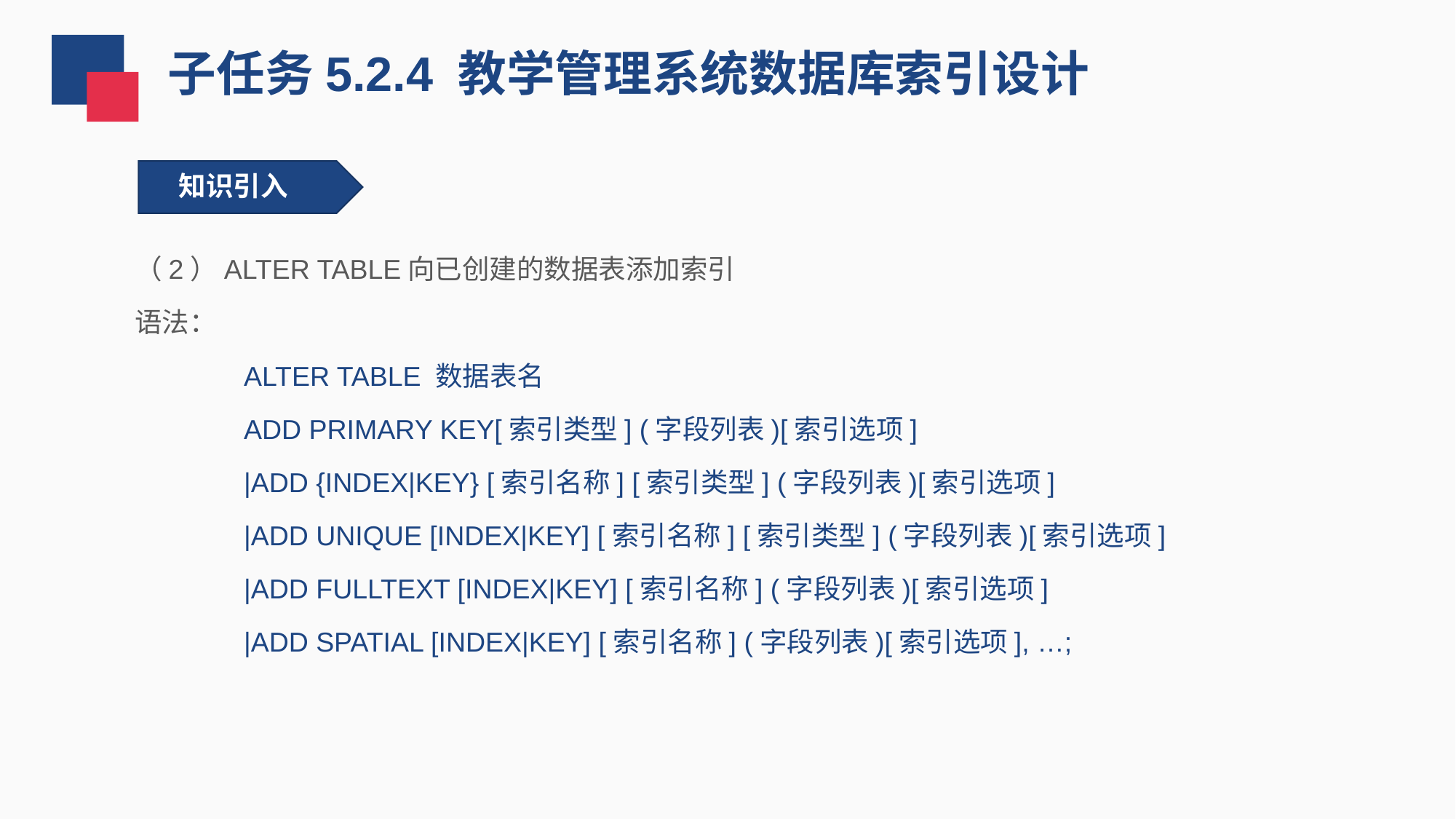

子任务5.2.4 教学管理系统数据库索引设计

知识引入
（2）ALTER TABLE向已创建的数据表添加索引
语法：
ALTER TABLE 数据表名
ADD PRIMARY KEY[索引类型] (字段列表)[索引选项]
|ADD {INDEX|KEY} [索引名称] [索引类型] (字段列表)[索引选项]
|ADD UNIQUE [INDEX|KEY] [索引名称] [索引类型] (字段列表)[索引选项]
|ADD FULLTEXT [INDEX|KEY] [索引名称] (字段列表)[索引选项]
|ADD SPATIAL [INDEX|KEY] [索引名称] (字段列表)[索引选项], …;